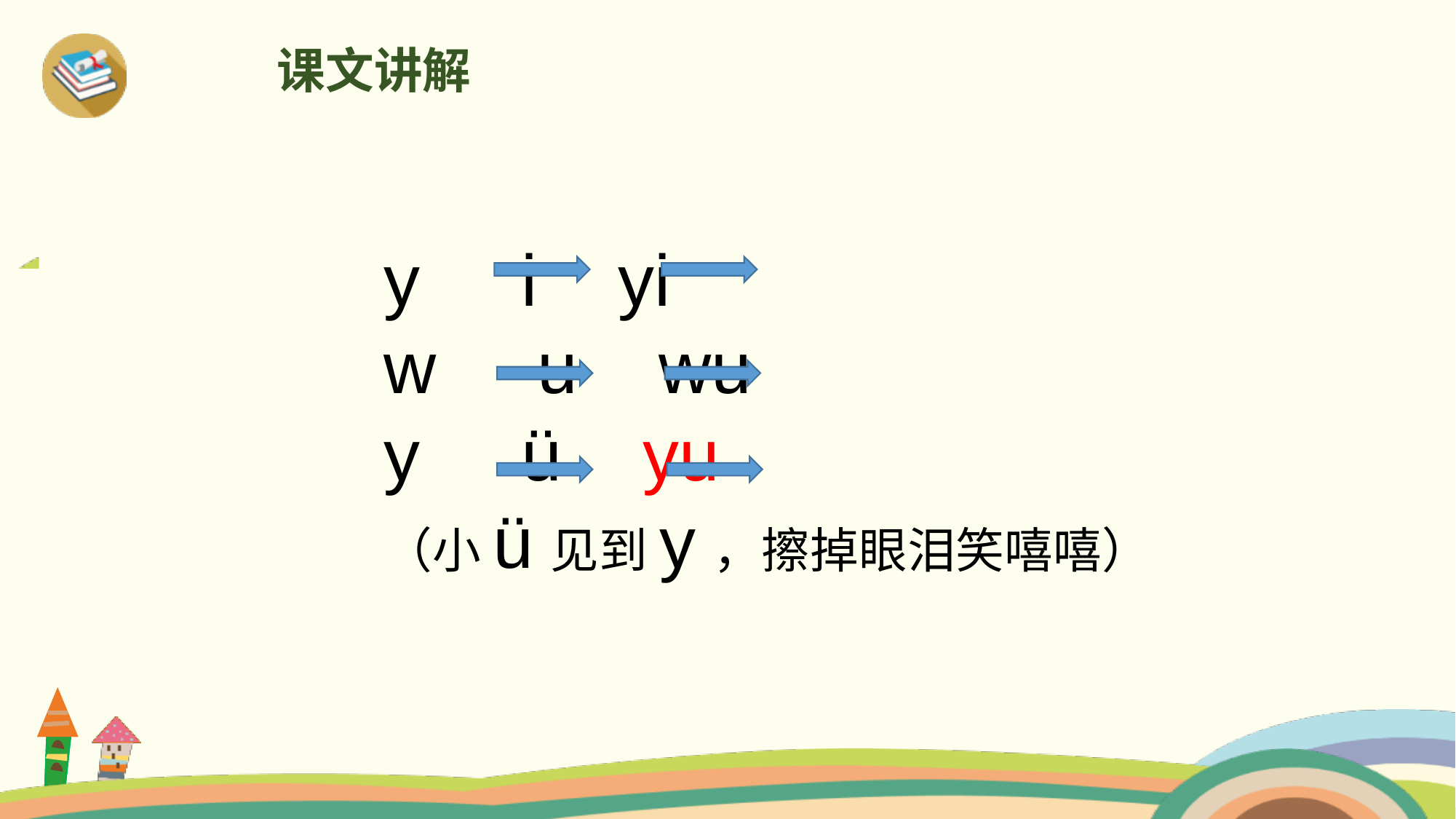

课文讲解
y     i    yi
w     u    wu
y     ü    yu
（小ü见到y，擦掉眼泪笑嘻嘻）